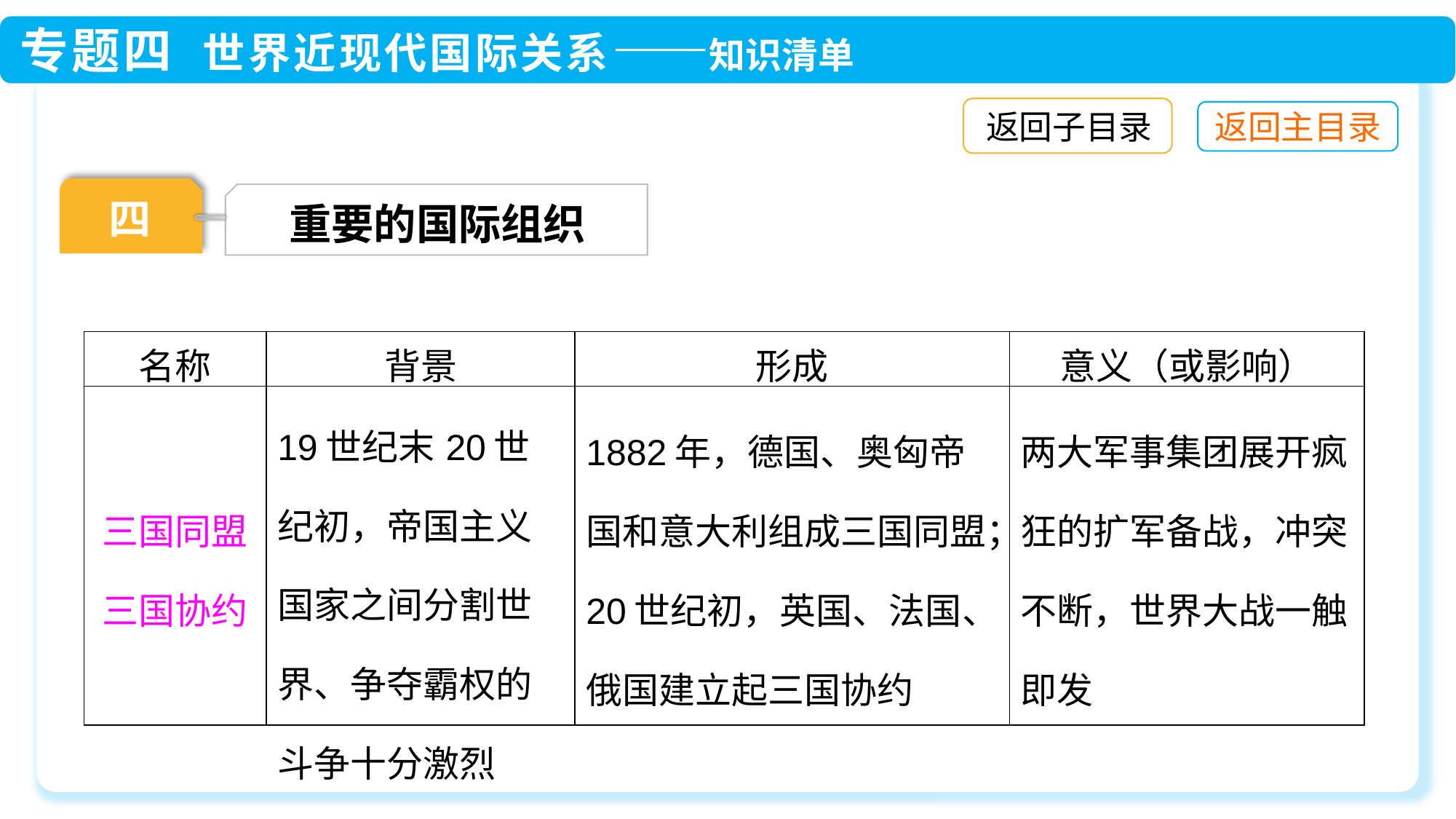

返回子目录
四
重要的国际组织

| 名称 | 背景 | 形成 | 意义（或影响） |
| --- | --- | --- | --- |
| 三国同盟三国协约 | 19世纪末20世纪初，帝国主义国家之间分割世界、争夺霸权的斗争十分激烈 | 1882年，德国、奥匈帝国和意大利组成三国同盟；20世纪初，英国、法国、俄国建立起三国协约 | 两大军事集团展开疯狂的扩军备战，冲突不断，世界大战一触即发 |